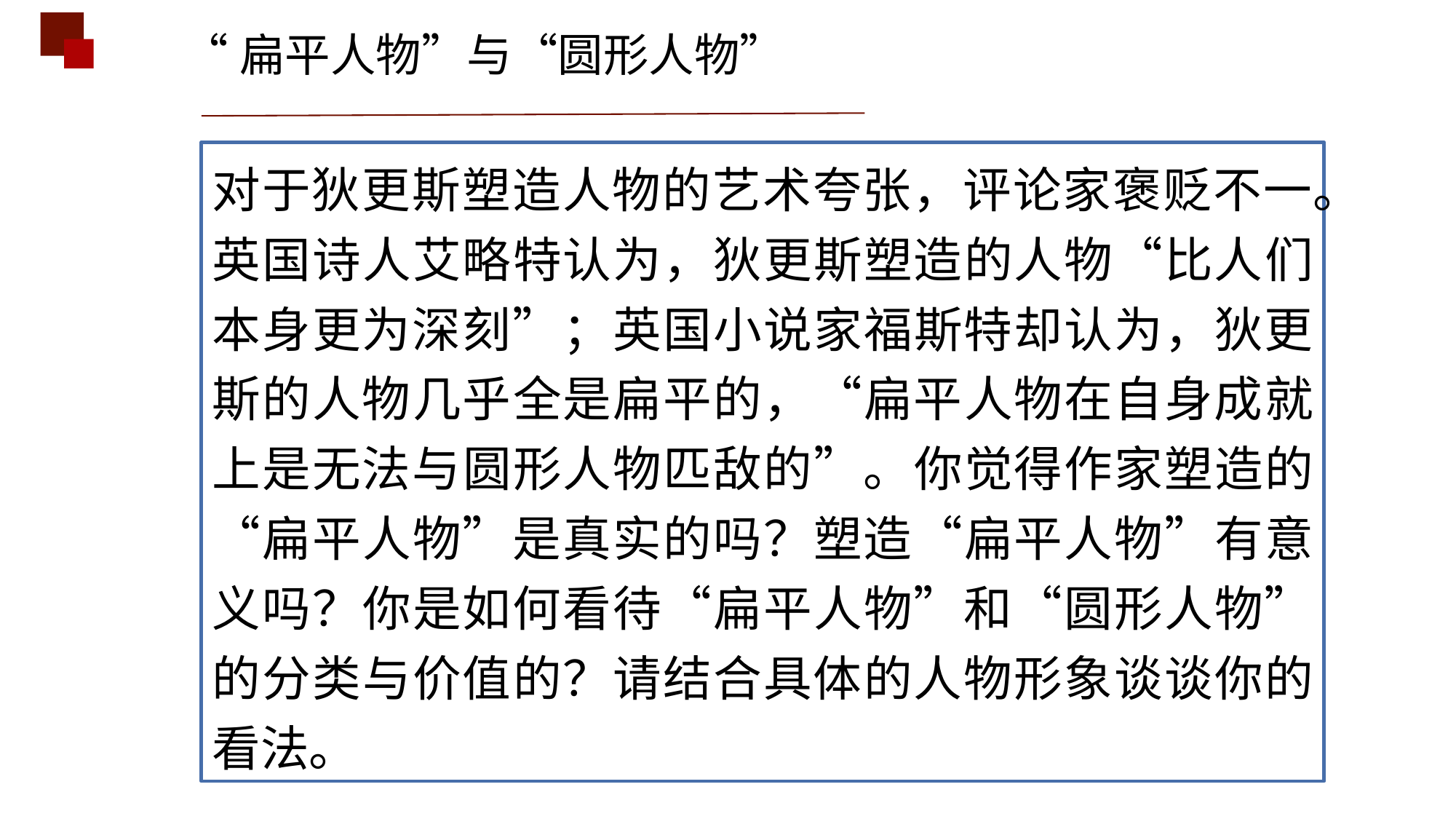

“扁平人物”与“圆形人物”
对于狄更斯塑造人物的艺术夸张，评论家褒贬不一。英国诗人艾略特认为，狄更斯塑造的人物“比人们本身更为深刻”；英国小说家福斯特却认为，狄更斯的人物几乎全是扁平的，“扁平人物在自身成就上是无法与圆形人物匹敌的”。你觉得作家塑造的“扁平人物”是真实的吗？塑造“扁平人物”有意义吗？你是如何看待“扁平人物”和“圆形人物”的分类与价值的？请结合具体的人物形象谈谈你的看法。